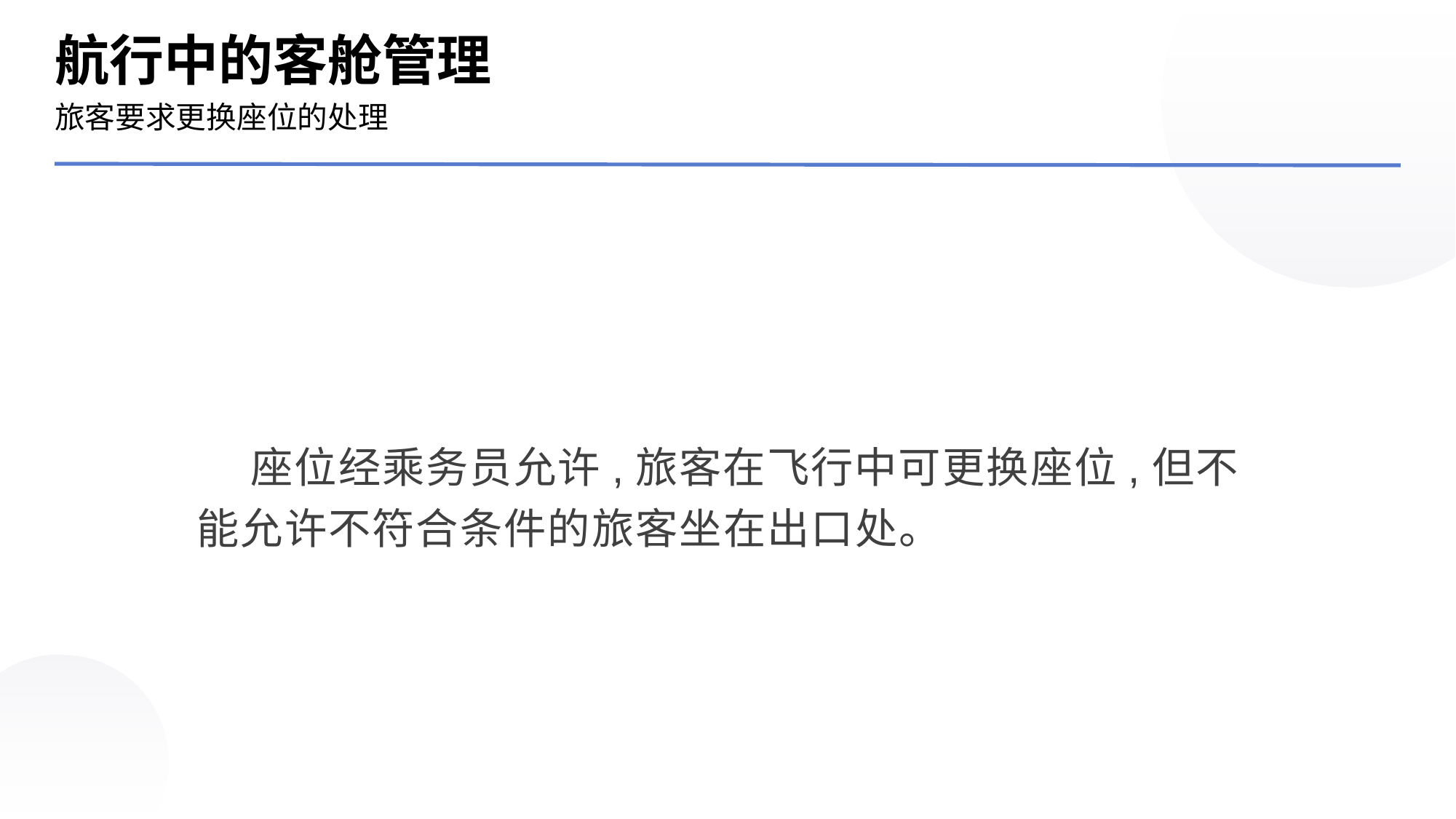

航行中的客舱管理
旅客要求更换座位的处理
    座位经乘务员允许,旅客在飞行中可更换座位,但不能允许不符合条件的旅客坐在出口处。